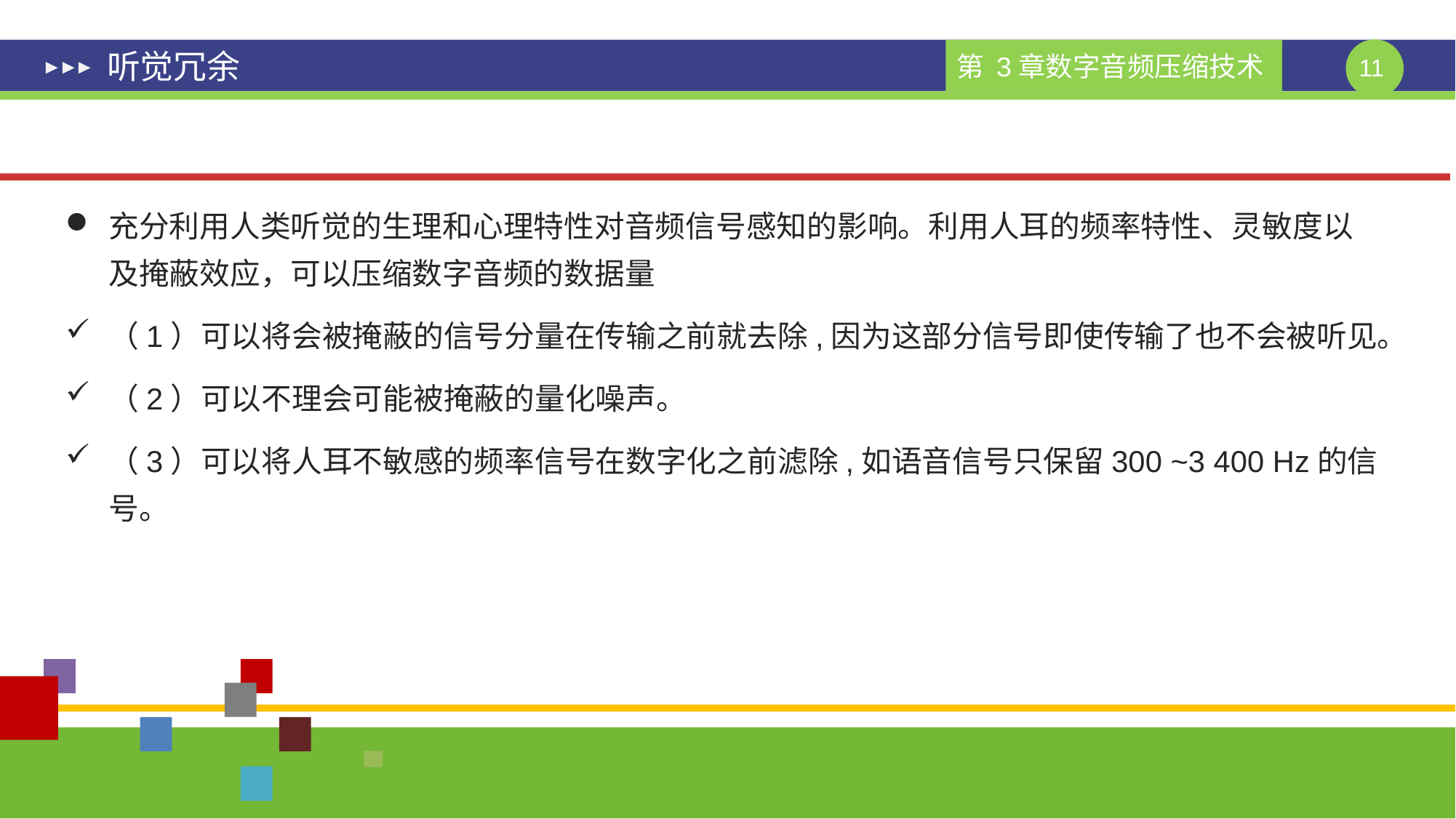

# 听觉冗余

充分利用人类听觉的生理和心理特性对音频信号感知的影响。利用人耳的频率特性、灵敏度以及掩蔽效应，可以压缩数字音频的数据量
（1）可以将会被掩蔽的信号分量在传输之前就去除,因为这部分信号即使传输了也不会被听见。
（2）可以不理会可能被掩蔽的量化噪声。
（3）可以将人耳不敏感的频率信号在数字化之前滤除,如语音信号只保留300 ~3 400 Hz的信号。